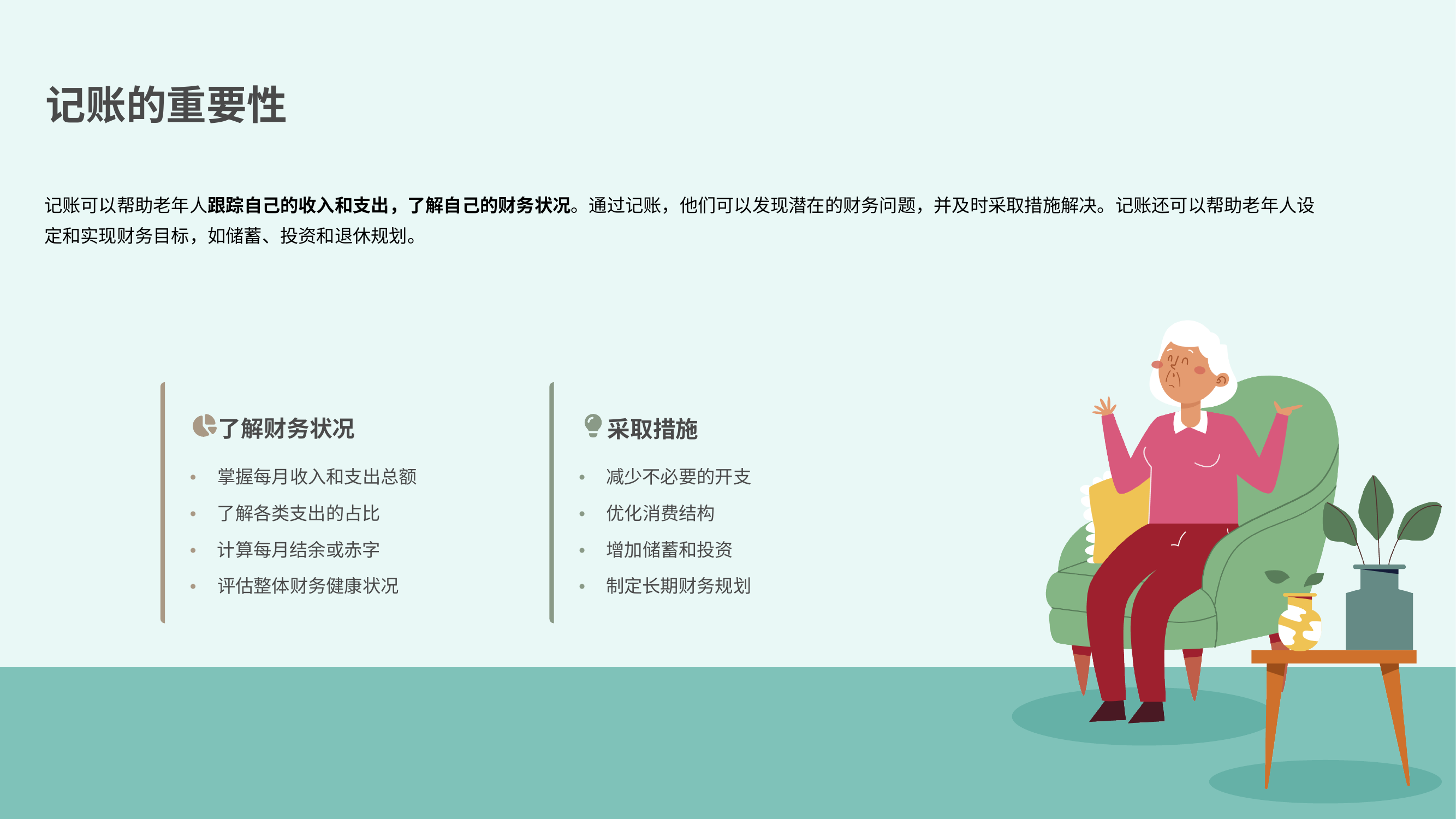

记账的重要性
记账可以帮助老年人跟踪自己的收入和支出，了解自己的财务状况。通过记账，他们可以发现潜在的财务问题，并及时采取措施解决。记账还可以帮助老年人设定和实现财务目标，如储蓄、投资和退休规划。

了解财务状况
采取措施

•
掌握每月收入和支出总额
•
减少不必要的开支
•
了解各类支出的占比
•
优化消费结构
•
计算每月结余或赤字
•
增加储蓄和投资
•
评估整体财务健康状况
•
制定长期财务规划